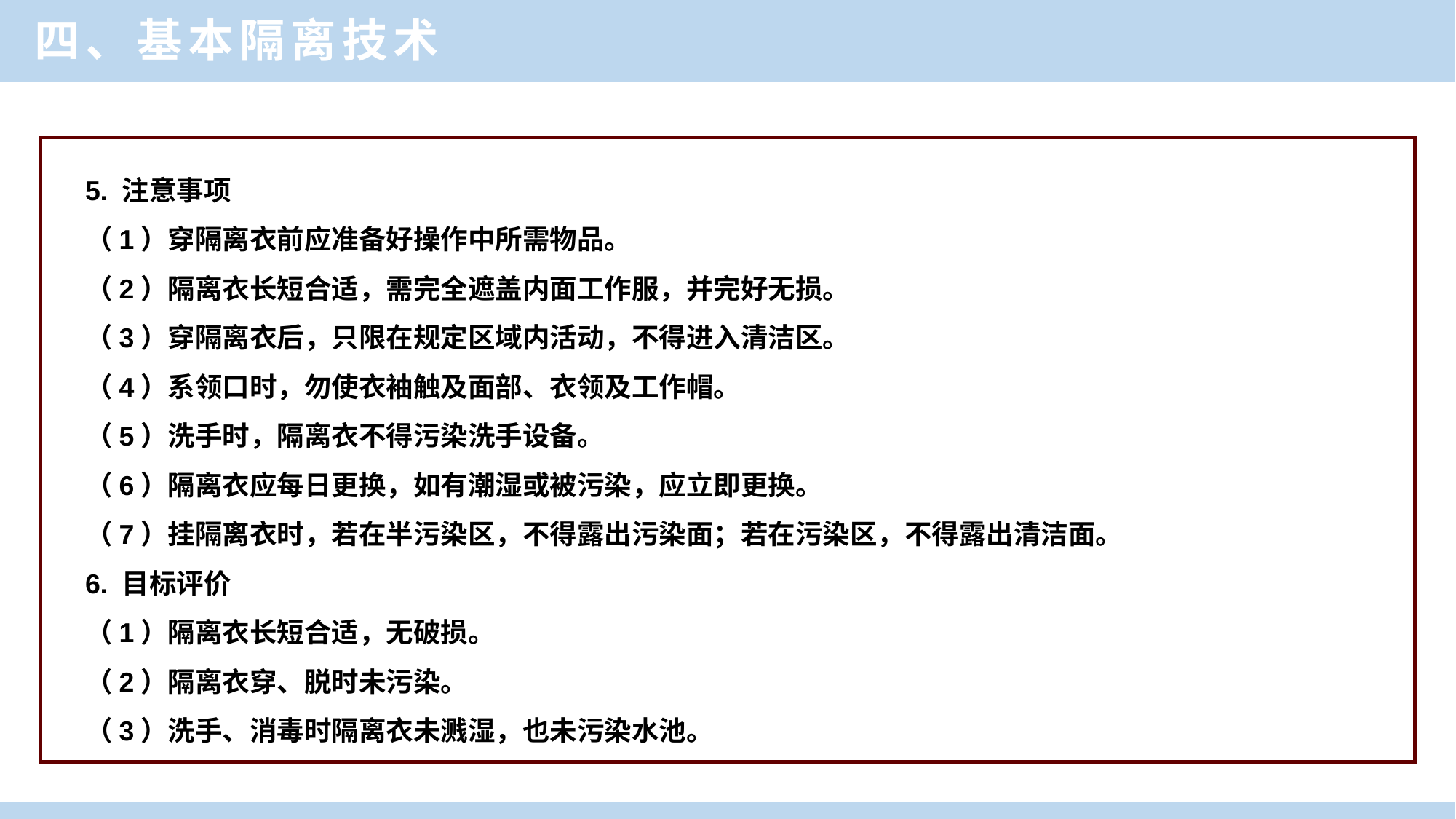

四、基本隔离技术

5. 注意事项
（1）穿隔离衣前应准备好操作中所需物品。
（2）隔离衣长短合适，需完全遮盖内面工作服，并完好无损。
（3）穿隔离衣后，只限在规定区域内活动，不得进入清洁区。
（4）系领口时，勿使衣袖触及面部、衣领及工作帽。
（5）洗手时，隔离衣不得污染洗手设备。
（6）隔离衣应每日更换，如有潮湿或被污染，应立即更换。
（7）挂隔离衣时，若在半污染区，不得露出污染面；若在污染区，不得露出清洁面。
6. 目标评价
（1）隔离衣长短合适，无破损。
（2）隔离衣穿、脱时未污染。
（3）洗手、消毒时隔离衣未溅湿，也未污染水池。